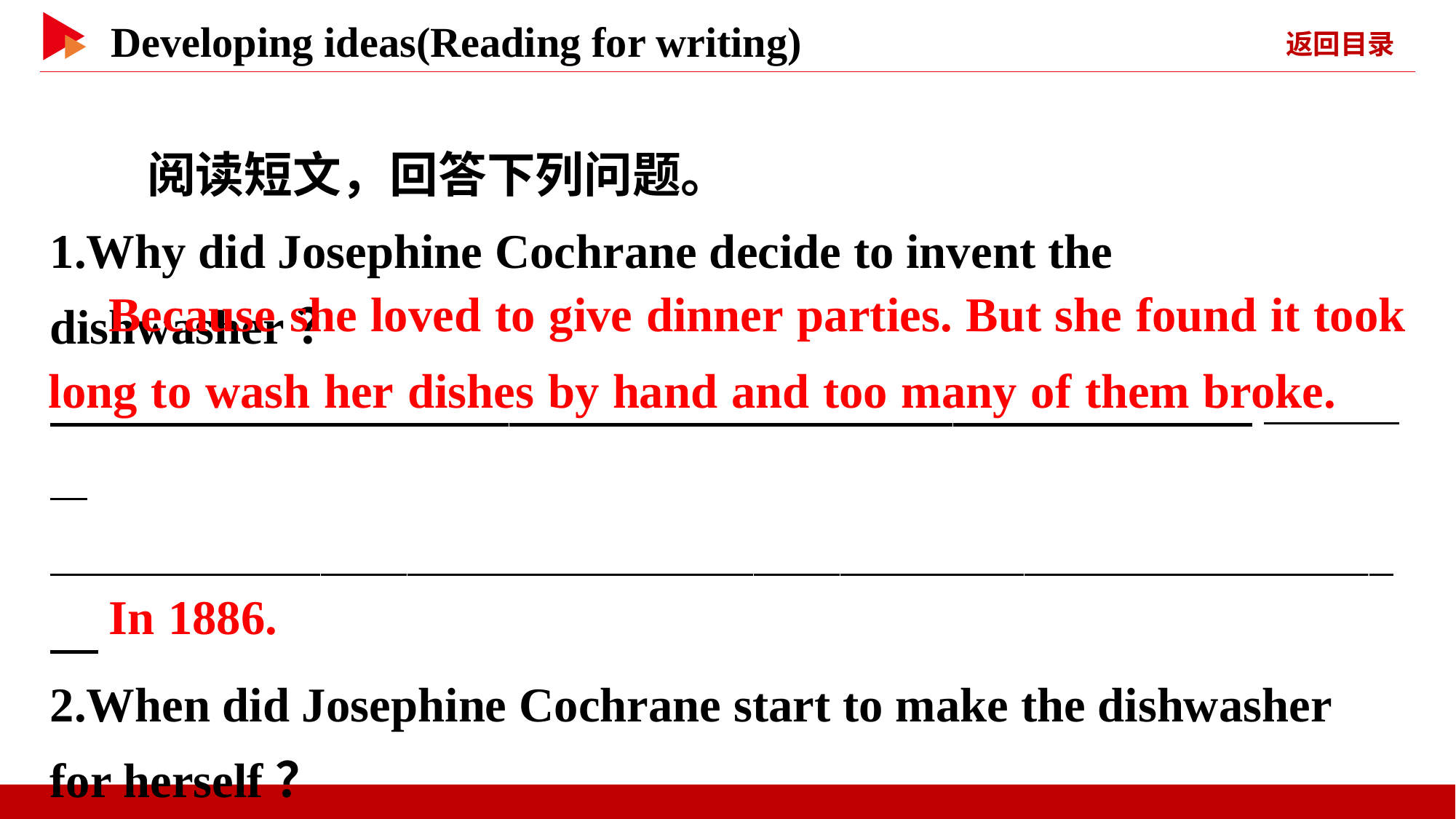

阅读短文，回答下列问题。
1.Why did Josephine Cochrane decide to invent the dishwasher？
　                                                                                                        _
                                                                                                           _
2.When did Josephine Cochrane start to make the dishwasher for herself？
　               　  _
　Because she loved to give dinner parties. But she found it took
long to wash her dishes by hand and too many of them broke.
　In 1886.